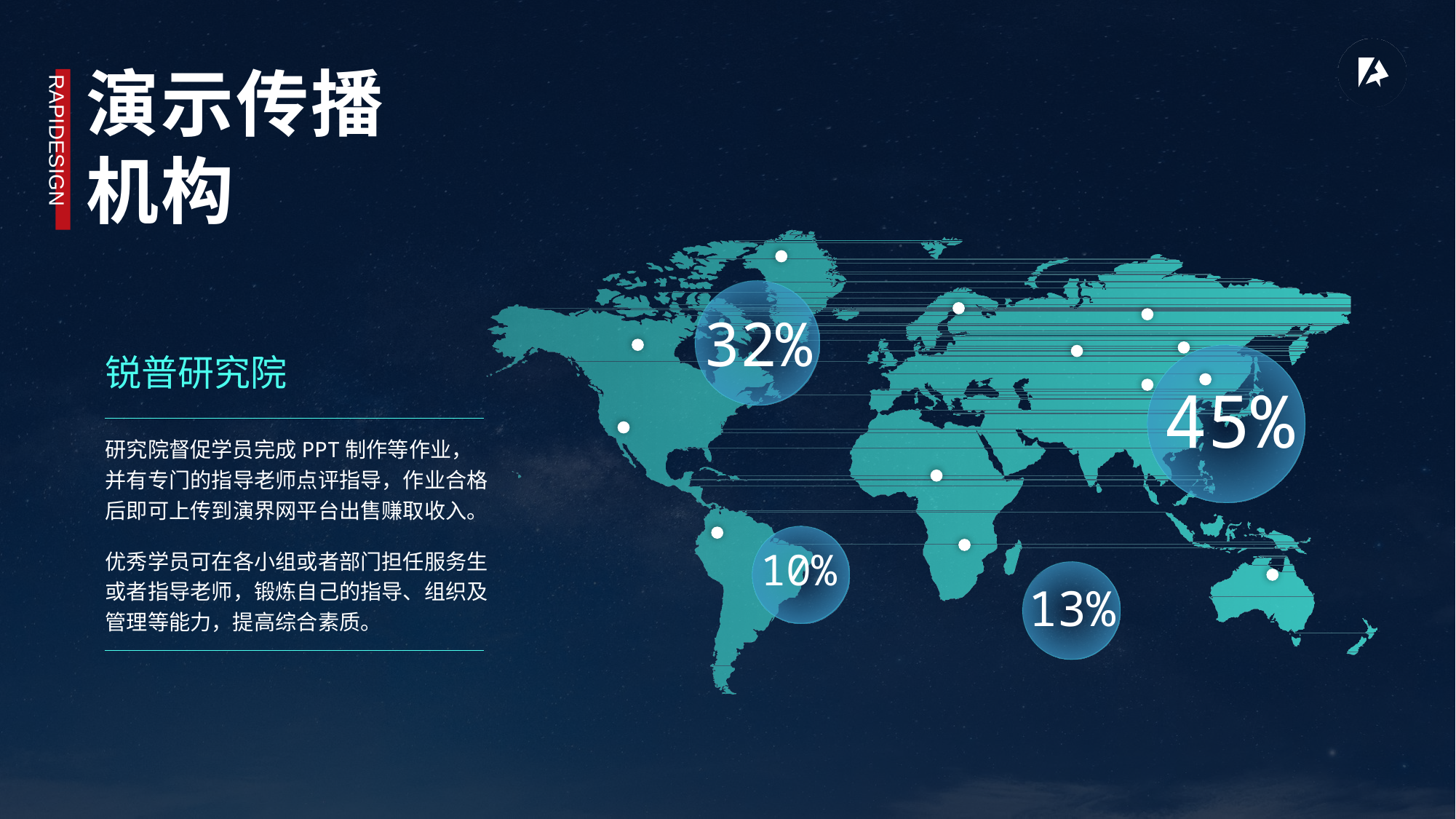

演示传播
机构
RAPIDESIGN

32%

锐普研究院

45%

研究院督促学员完成PPT制作等作业，并有专门的指导老师点评指导，作业合格后即可上传到演界网平台出售赚取收入。

10%

优秀学员可在各小组或者部门担任服务生或者指导老师，锻炼自己的指导、组织及管理等能力，提高综合素质。

13%